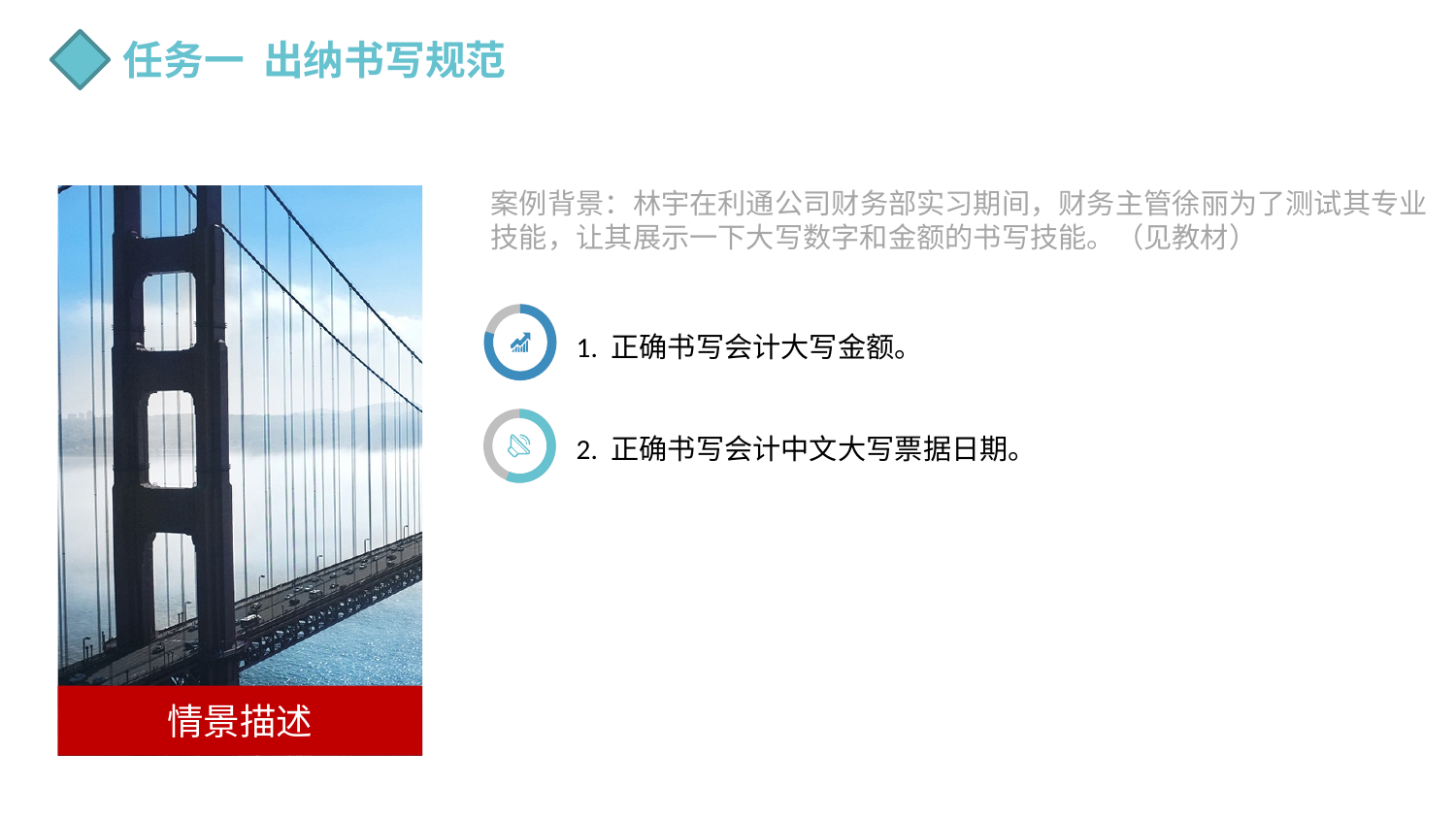

任务一  出纳书写规范

案例背景：林宇在利通公司财务部实习期间，财务主管徐丽为了测试其专业
技能，让其展示一下大写数字和金额的书写技能。（见教材）

情景描述
1. 正确书写会计大写金额。
2. 正确书写会计中文大写票据日期。